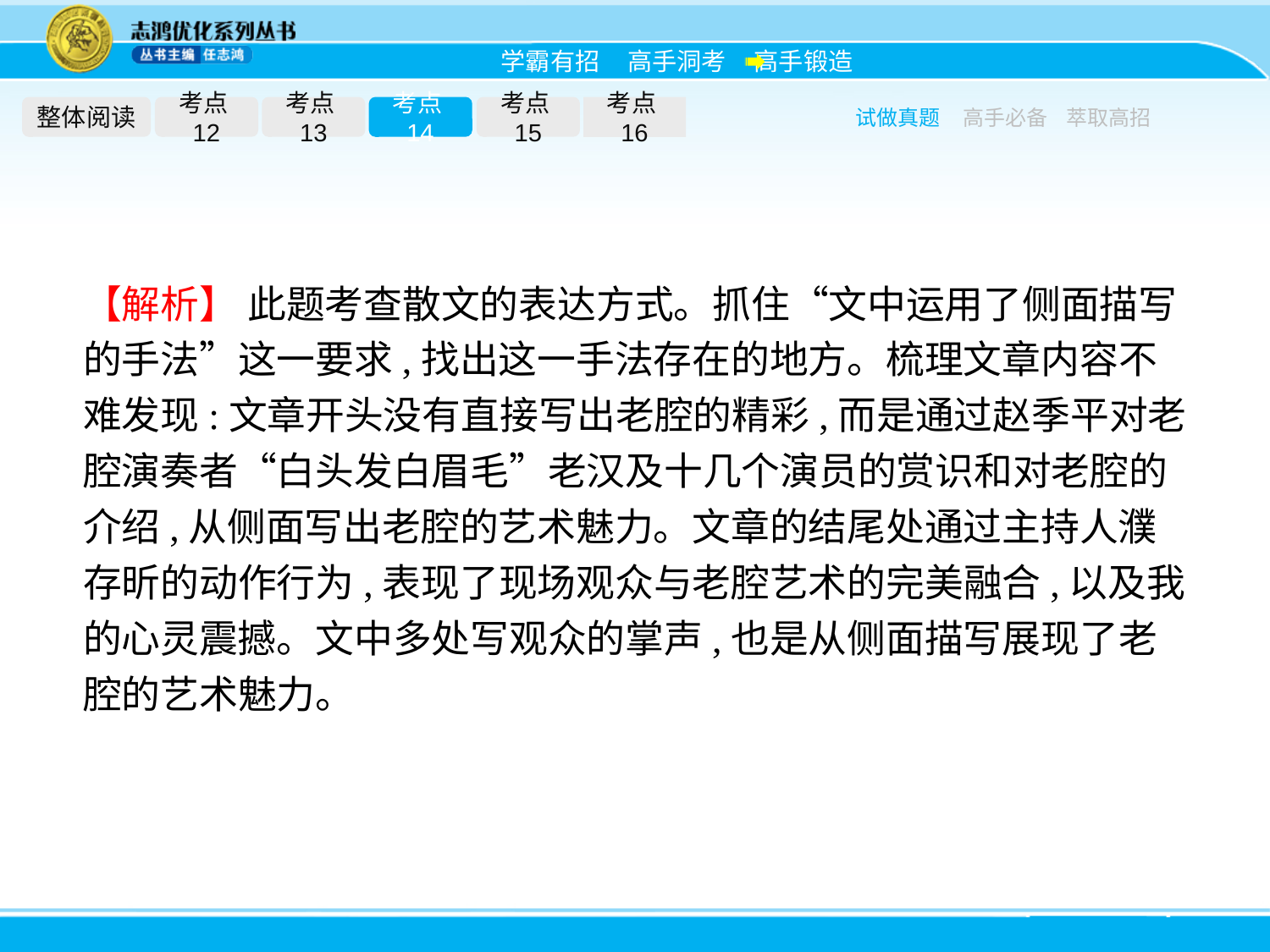

整体阅读
考点12
考点13
考点14
考点15
考点16
试做真题
高手必备
萃取高招
【解析】 此题考查散文的表达方式。抓住“文中运用了侧面描写的手法”这一要求,找出这一手法存在的地方。梳理文章内容不难发现:文章开头没有直接写出老腔的精彩,而是通过赵季平对老腔演奏者“白头发白眉毛”老汉及十几个演员的赏识和对老腔的介绍,从侧面写出老腔的艺术魅力。文章的结尾处通过主持人濮存昕的动作行为,表现了现场观众与老腔艺术的完美融合,以及我的心灵震撼。文中多处写观众的掌声,也是从侧面描写展现了老腔的艺术魅力。